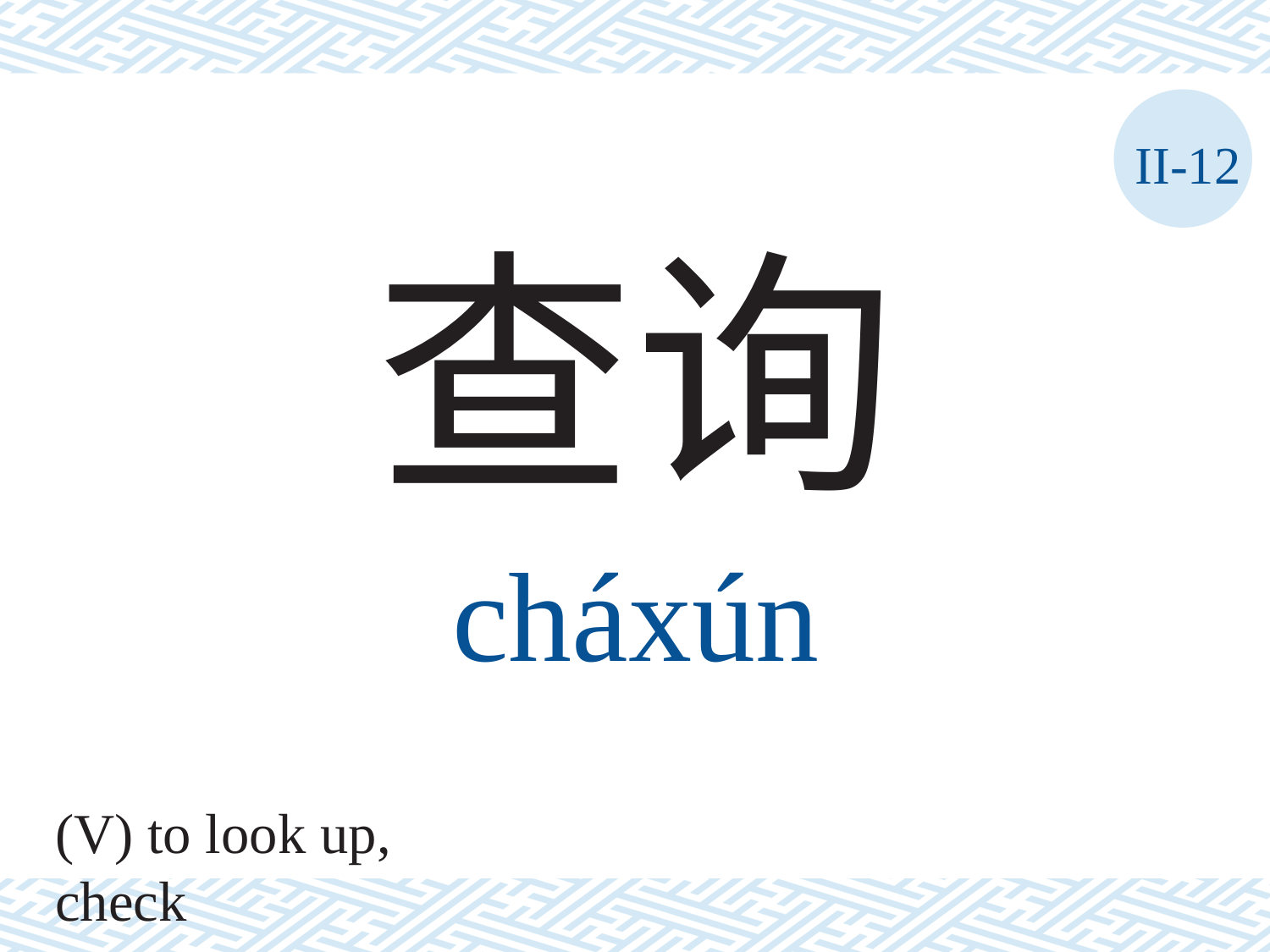

II-12
查询
cháxún
(V) to look up, check